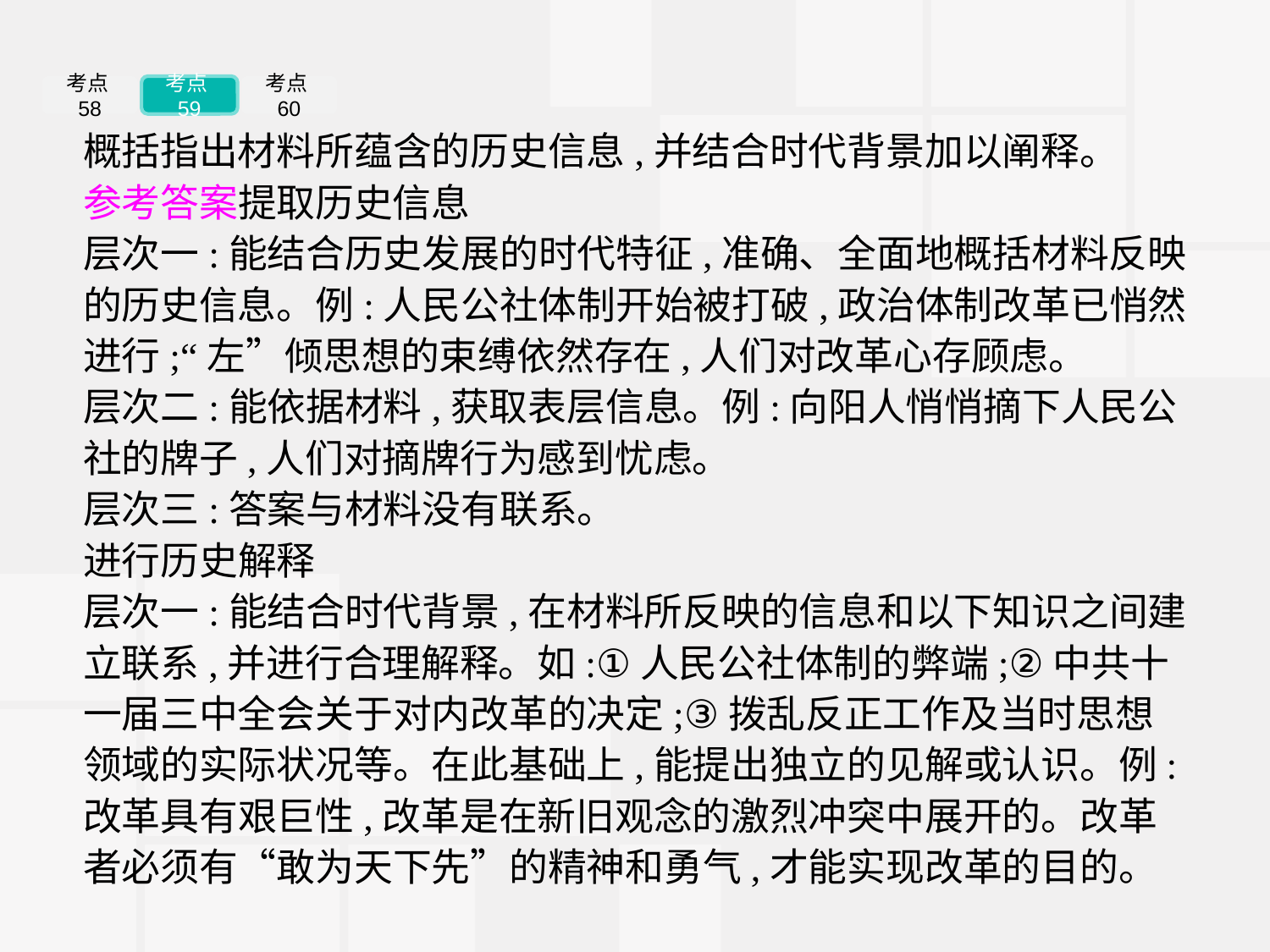

考点58
考点59
考点60
概括指出材料所蕴含的历史信息,并结合时代背景加以阐释。
参考答案提取历史信息
层次一:能结合历史发展的时代特征,准确、全面地概括材料反映的历史信息。例:人民公社体制开始被打破,政治体制改革已悄然进行;“左”倾思想的束缚依然存在,人们对改革心存顾虑。
层次二:能依据材料,获取表层信息。例:向阳人悄悄摘下人民公社的牌子,人们对摘牌行为感到忧虑。
层次三:答案与材料没有联系。
进行历史解释
层次一:能结合时代背景,在材料所反映的信息和以下知识之间建立联系,并进行合理解释。如:①人民公社体制的弊端;②中共十一届三中全会关于对内改革的决定;③拨乱反正工作及当时思想领域的实际状况等。在此基础上,能提出独立的见解或认识。例:改革具有艰巨性,改革是在新旧观念的激烈冲突中展开的。改革者必须有“敢为天下先”的精神和勇气,才能实现改革的目的。